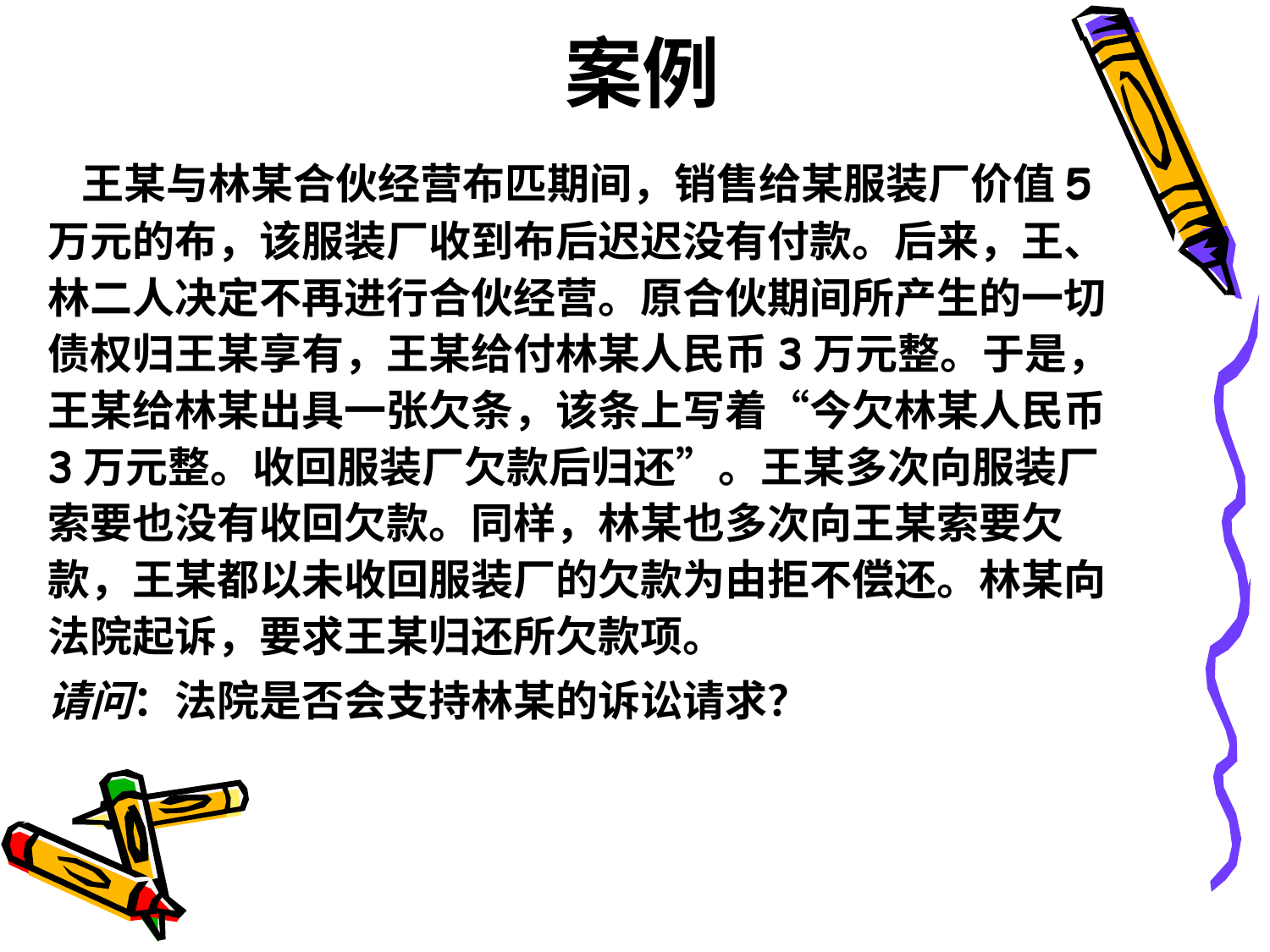

# 案例
  王某与林某合伙经营布匹期间，销售给某服装厂价值5万元的布，该服装厂收到布后迟迟没有付款。后来，王、林二人决定不再进行合伙经营。原合伙期间所产生的一切债权归王某享有，王某给付林某人民币3万元整。于是，王某给林某出具一张欠条，该条上写着“今欠林某人民币3万元整。收回服装厂欠款后归还”。王某多次向服装厂索要也没有收回欠款。同样，林某也多次向王某索要欠款，王某都以未收回服装厂的欠款为由拒不偿还。林某向法院起诉，要求王某归还所欠款项。
请问：法院是否会支持林某的诉讼请求？